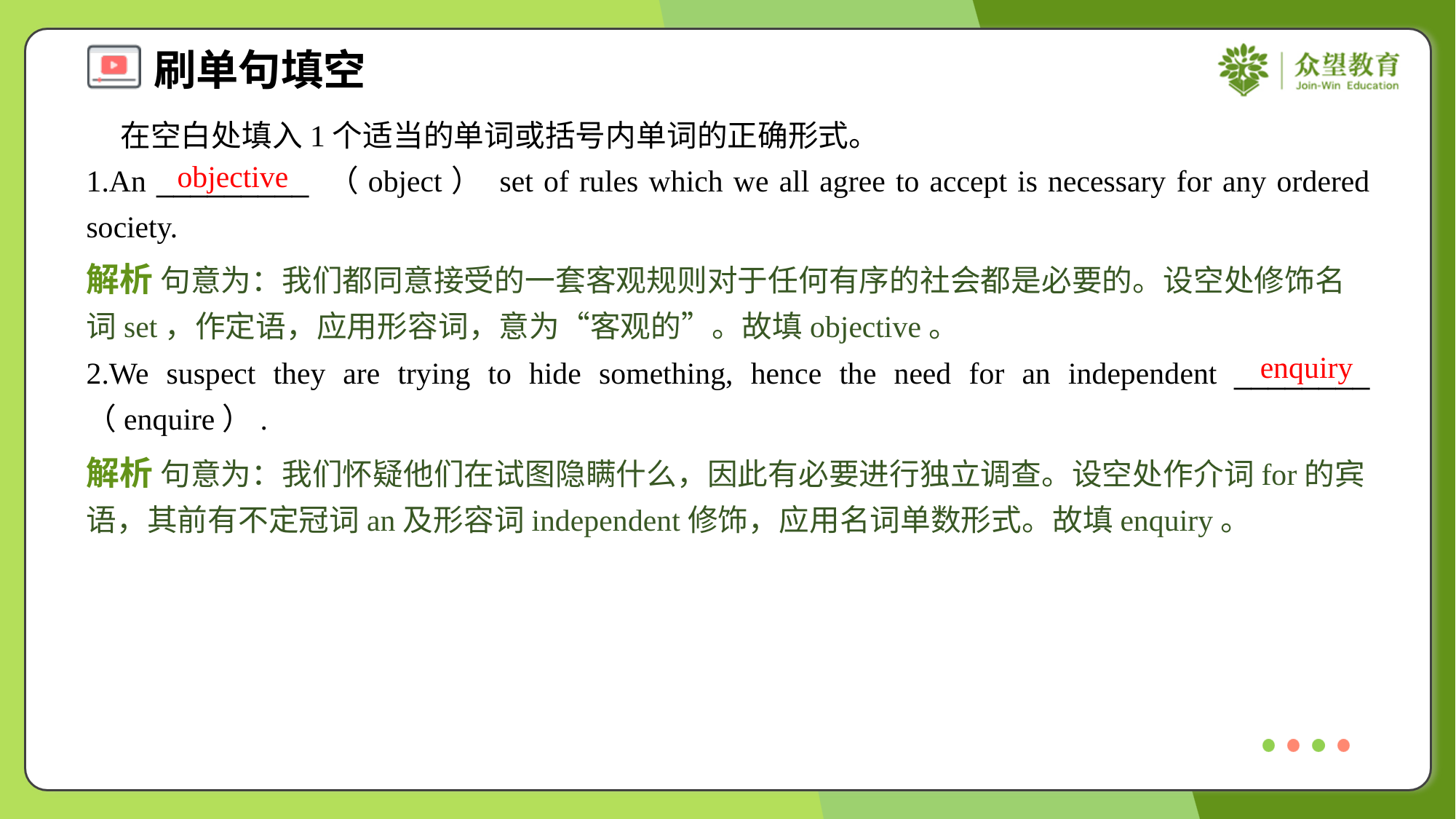

在空白处填入1个适当的单词或括号内单词的正确形式。
1.An _________ （object） set of rules which we all agree to accept is necessary for any ordered society.
objective
解析 句意为：我们都同意接受的一套客观规则对于任何有序的社会都是必要的。设空处修饰名词set，作定语，应用形容词，意为“客观的”。故填objective。
enquiry
2.We suspect they are trying to hide something, hence the need for an independent ________ （enquire）.
解析 句意为：我们怀疑他们在试图隐瞒什么，因此有必要进行独立调查。设空处作介词for的宾语，其前有不定冠词an及形容词independent修饰，应用名词单数形式。故填enquiry。